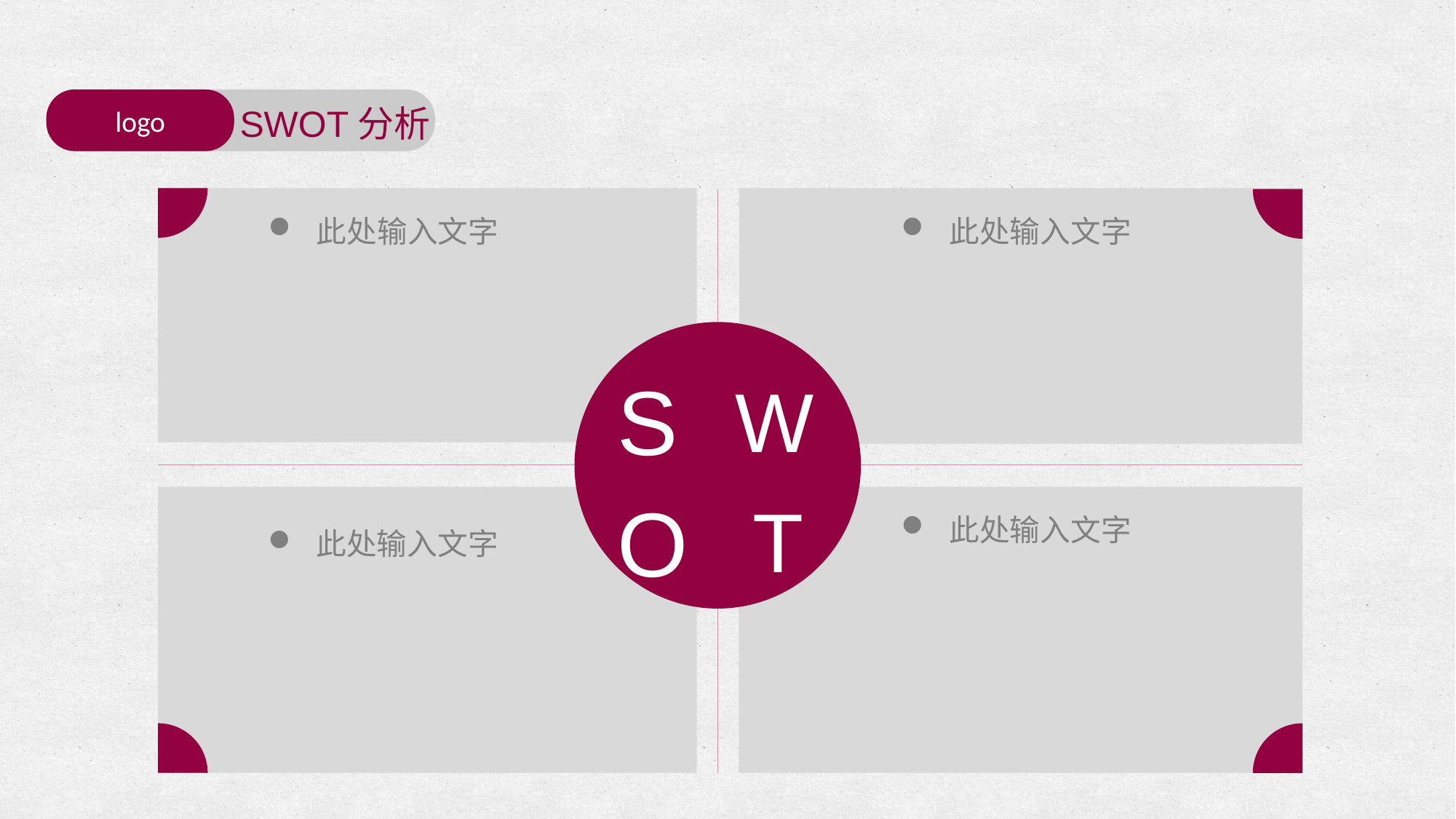

logo

SWOT分析

 此处输入文字
 此处输入文字

S
W
O
T

 此处输入文字
 此处输入文字